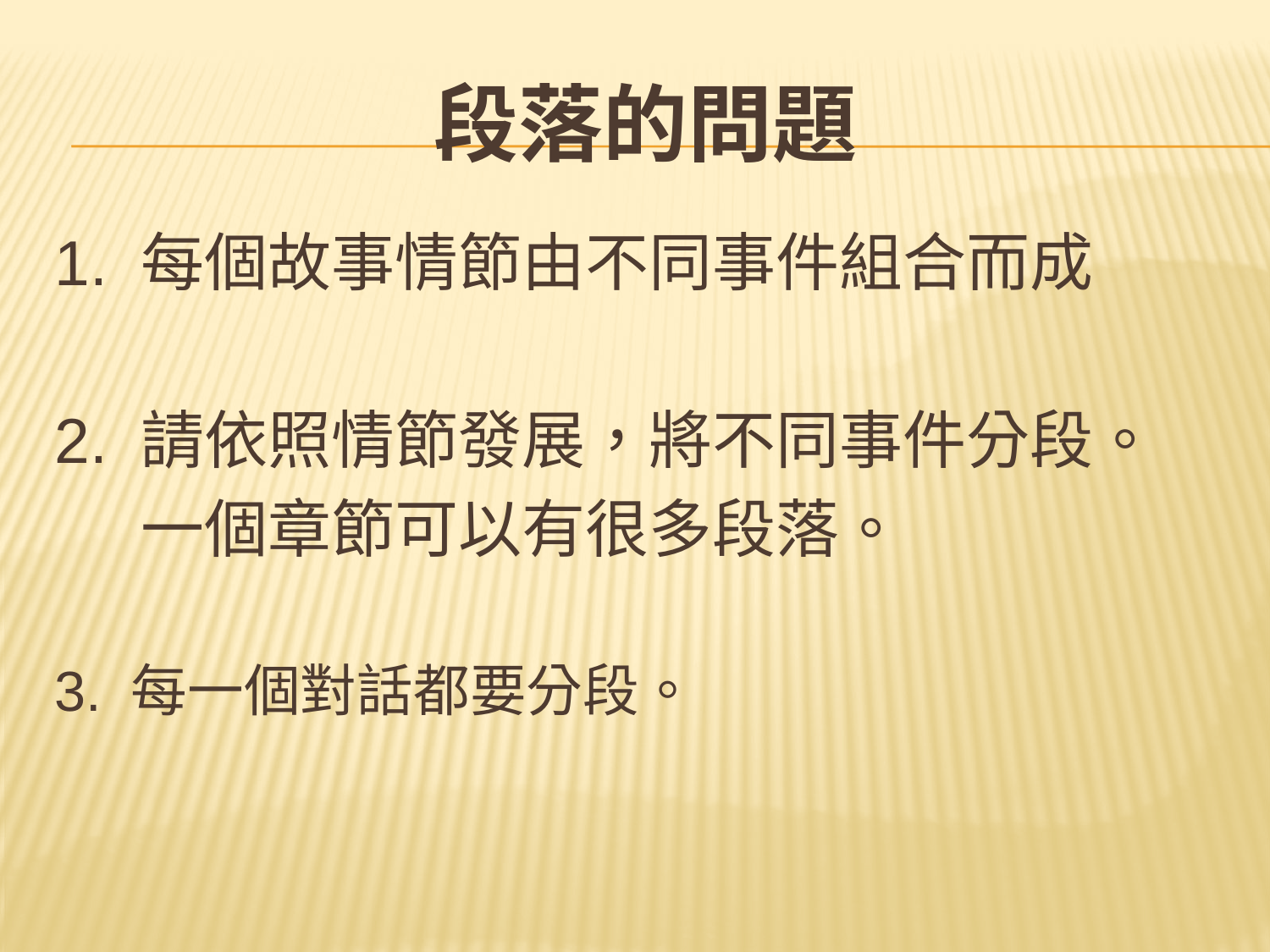

# 段落的問題
1. 每個故事情節由不同事件組合而成

2. 請依照情節發展，將不同事件分段。
     一個章節可以有很多段落。

3. 每一個對話都要分段。